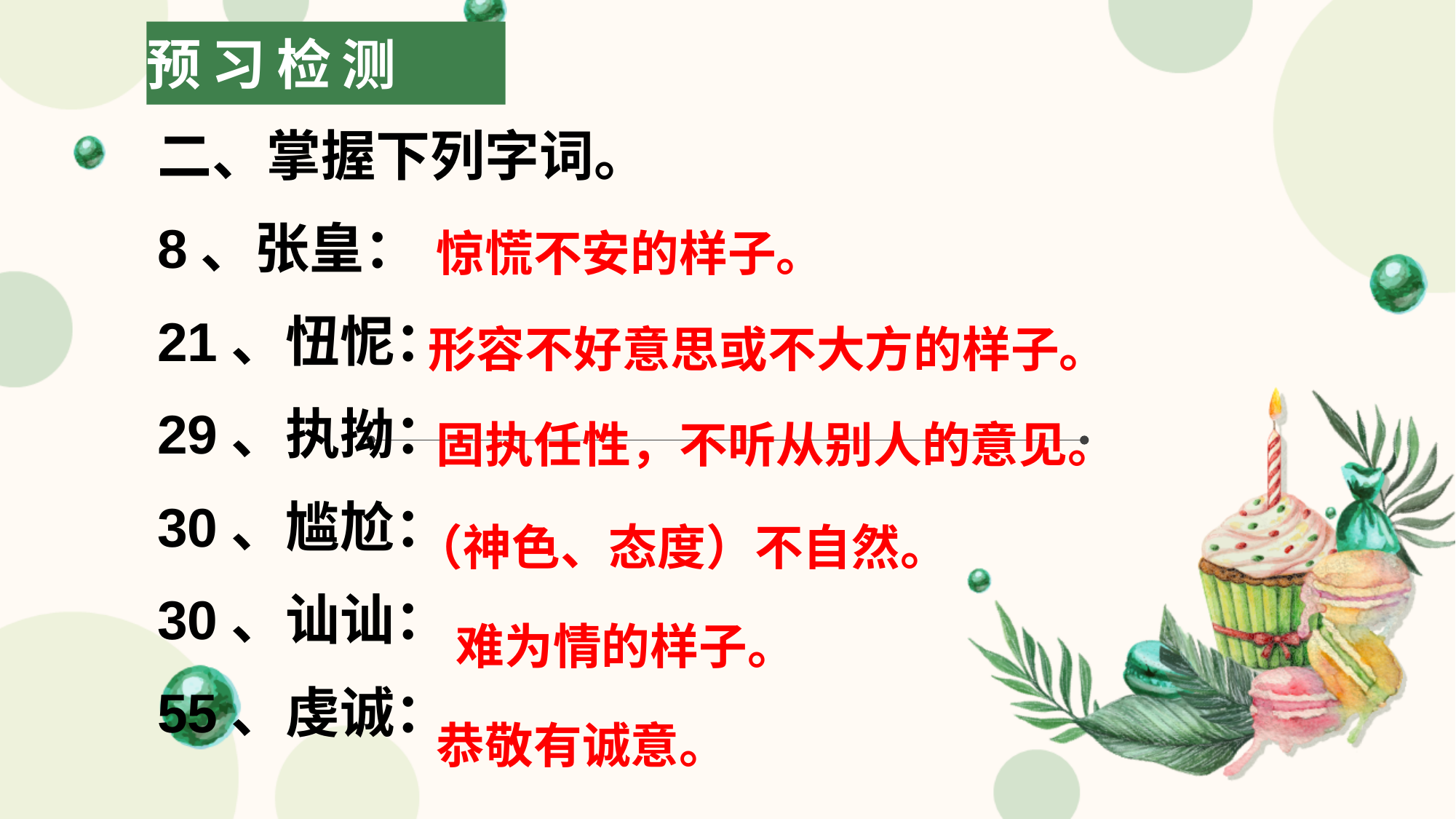

# 预习检测
二、掌握下列字词。
8、张皇：
21、忸怩：
29、执拗：
30、尴尬：
30、讪讪：
55、虔诚：
惊慌不安的样子。
形容不好意思或不大方的样子。
固执任性，不听从别人的意见。
（神色、态度）不自然。
难为情的样子。
恭敬有诚意。